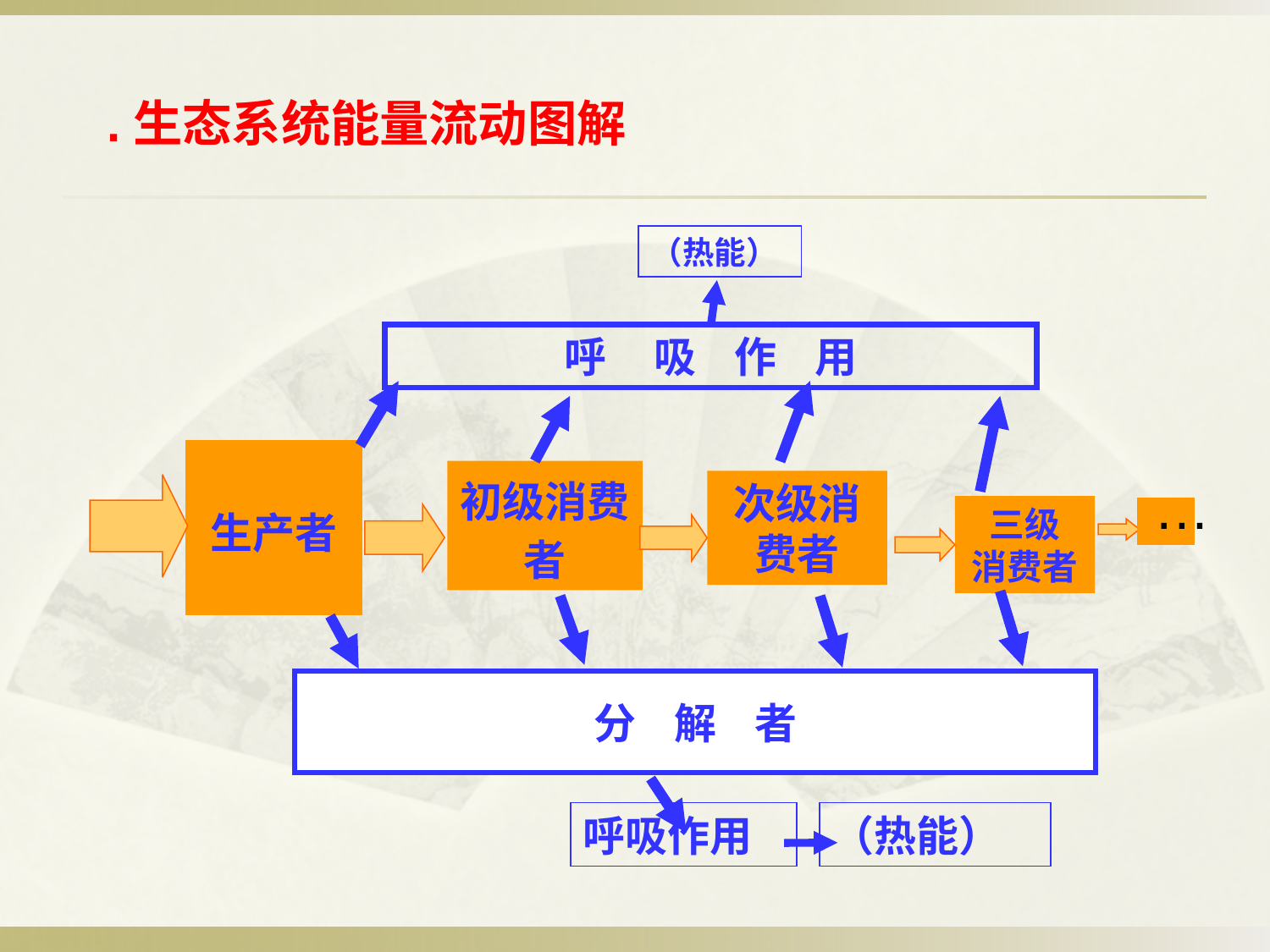

.生态系统能量流动图解
（热能）

呼     吸    作    用

生产者

初级消费者

次级消费者

三级
消费者

…

分    解    者

呼吸作用
（热能）